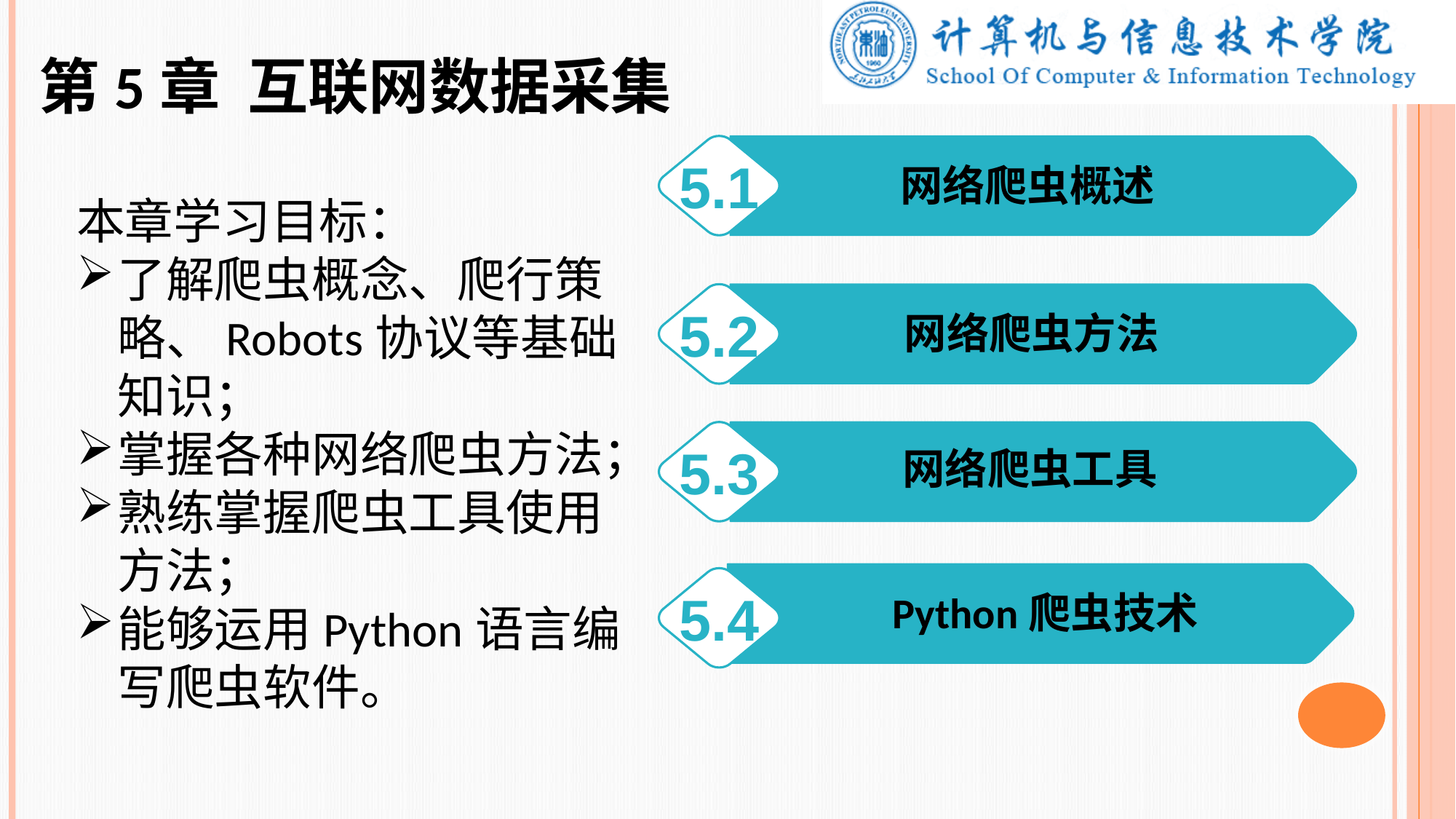

第5章  互联网数据采集
5.1

网络爬虫概述
本章学习目标：
了解爬虫概念、爬行策略、Robots协议等基础知识；
掌握各种网络爬虫方法；
熟练掌握爬虫工具使用方法；
能够运用Python语言编写爬虫软件。
5.2

网络爬虫方法
5.3

网络爬虫工具

5.4
Python爬虫技术